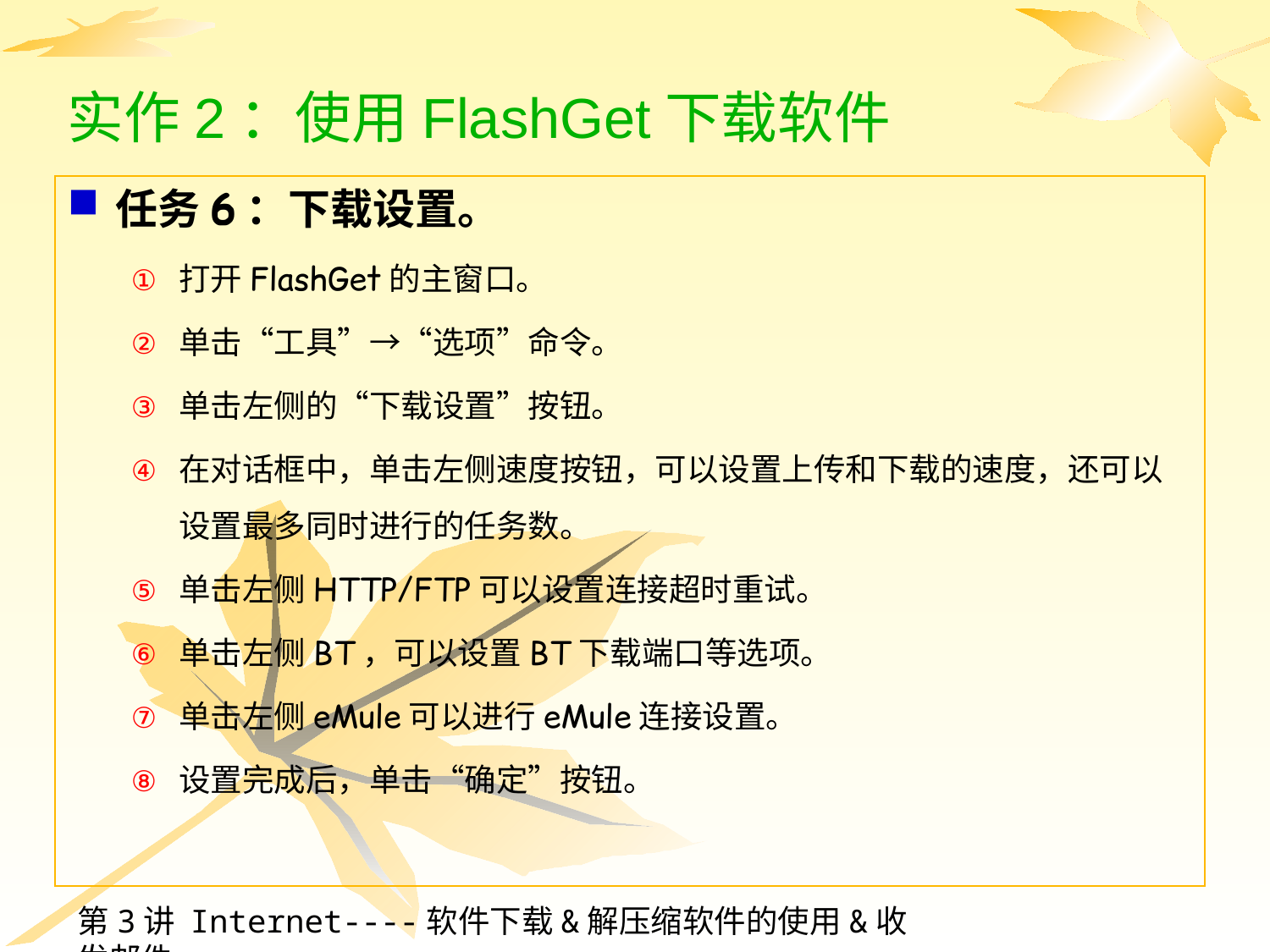

# 实作2：使用FlashGet下载软件
任务6：下载设置。
打开FlashGet的主窗口。
单击“工具”→“选项”命令。
单击左侧的“下载设置”按钮。
在对话框中，单击左侧速度按钮，可以设置上传和下载的速度，还可以设置最多同时进行的任务数。
单击左侧HTTP/FTP可以设置连接超时重试。
单击左侧BT，可以设置BT下载端口等选项。
单击左侧eMule可以进行eMule连接设置。
设置完成后，单击“确定”按钮。